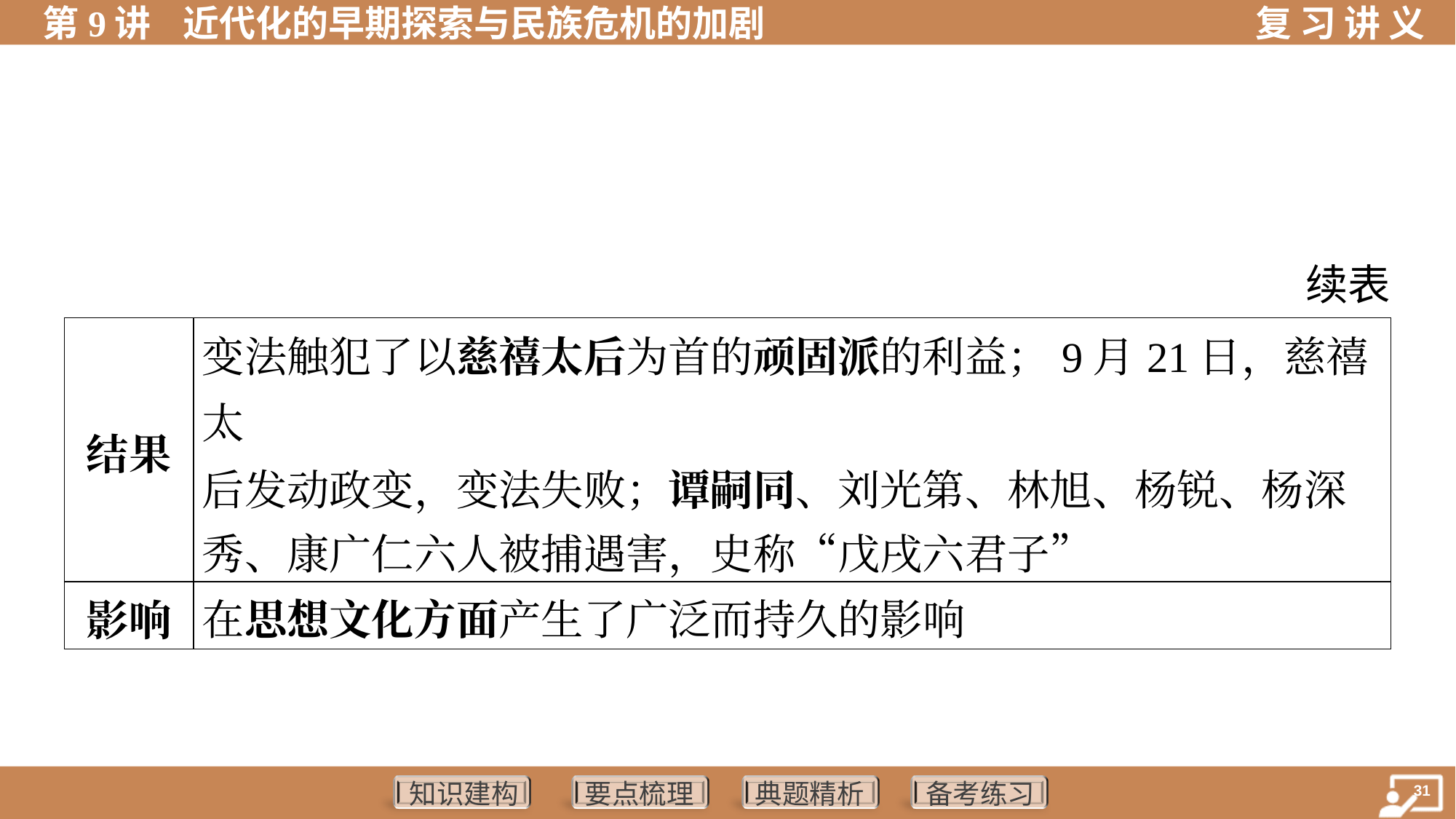

续表
| 结果 | 变法触犯了以慈禧太后为首的顽固派的利益；9月21日，慈禧太 后发动政变，变法失败；谭嗣同、刘光第、林旭、杨锐、杨深 秀、康广仁六人被捕遇害，史称“戊戌六君子” |  |  |  |  |
| --- | --- | --- | --- | --- | --- |
| 影响 | 在思想文化方面产生了广泛而持久的影响 |  |  |  |  |